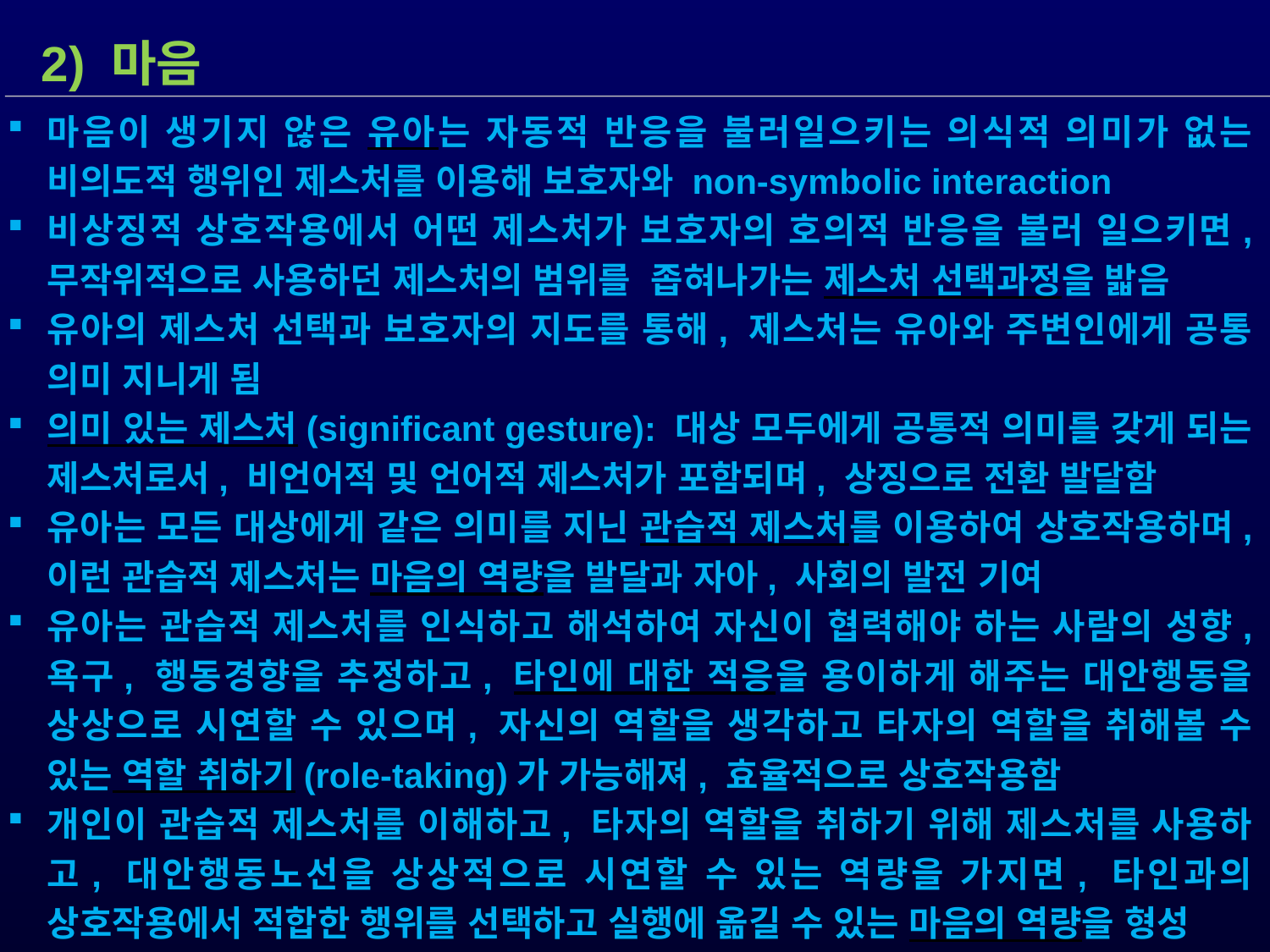

2) 마음
마음이 생기지 않은 유아는 자동적 반응을 불러일으키는 의식적 의미가 없는 비의도적 행위인 제스처를 이용해 보호자와 non-symbolic interaction
비상징적 상호작용에서 어떤 제스처가 보호자의 호의적 반응을 불러 일으키면, 무작위적으로 사용하던 제스처의 범위를  좁혀나가는 제스처 선택과정을 밟음
유아의 제스처 선택과 보호자의 지도를 통해, 제스처는 유아와 주변인에게 공통 의미 지니게 됨
의미 있는 제스처(significant gesture): 대상 모두에게 공통적 의미를 갖게 되는 제스처로서, 비언어적 및 언어적 제스처가 포함되며, 상징으로 전환 발달함
유아는 모든 대상에게 같은 의미를 지닌 관습적 제스처를 이용하여 상호작용하며, 이런 관습적 제스처는 마음의 역량을 발달과 자아, 사회의 발전 기여
유아는 관습적 제스처를 인식하고 해석하여 자신이 협력해야 하는 사람의 성향, 욕구, 행동경향을 추정하고, 타인에 대한 적응을 용이하게 해주는 대안행동을 상상으로 시연할 수 있으며, 자신의 역할을 생각하고 타자의 역할을 취해볼 수 있는 역할 취하기(role-taking)가 가능해져, 효율적으로 상호작용함
개인이 관습적 제스처를 이해하고, 타자의 역할을 취하기 위해 제스처를 사용하고, 대안행동노선을 상상적으로 시연할 수 있는 역량을 가지면, 타인과의 상호작용에서 적합한 행위를 선택하고 실행에 옮길 수 있는 마음의 역량을 형성